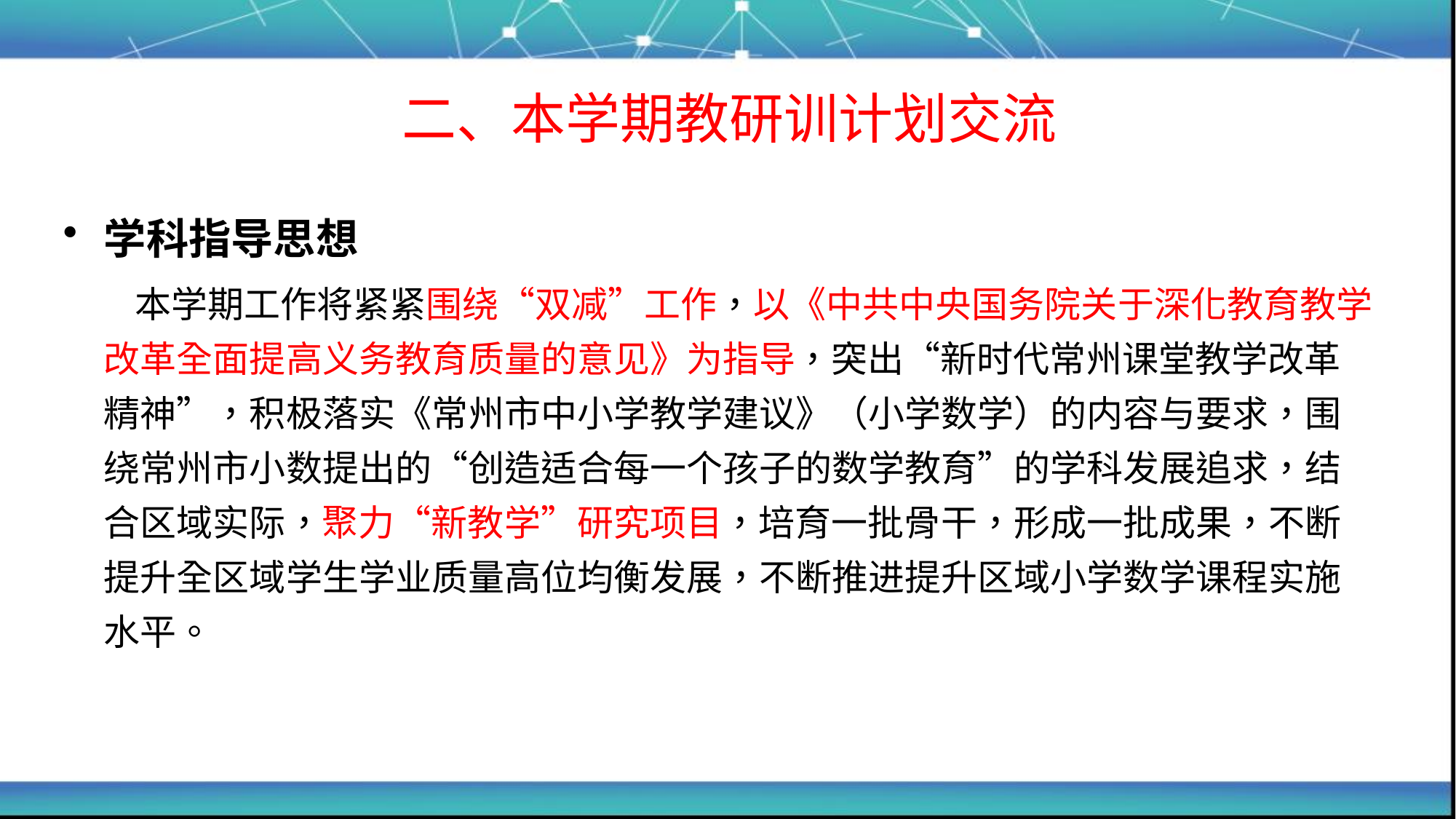

# 二、本学期教研训计划交流
学科指导思想
    本学期工作将紧紧围绕“双减”工作，以《中共中央国务院关于深化教育教学改革全面提高义务教育质量的意见》为指导，突出“新时代常州课堂教学改革精神”，积极落实《常州市中小学教学建议》（小学数学）的内容与要求，围绕常州市小数提出的“创造适合每一个孩子的数学教育”的学科发展追求，结合区域实际，聚力“新教学”研究项目，培育一批骨干，形成一批成果，不断提升全区域学生学业质量高位均衡发展，不断推进提升区域小学数学课程实施水平。